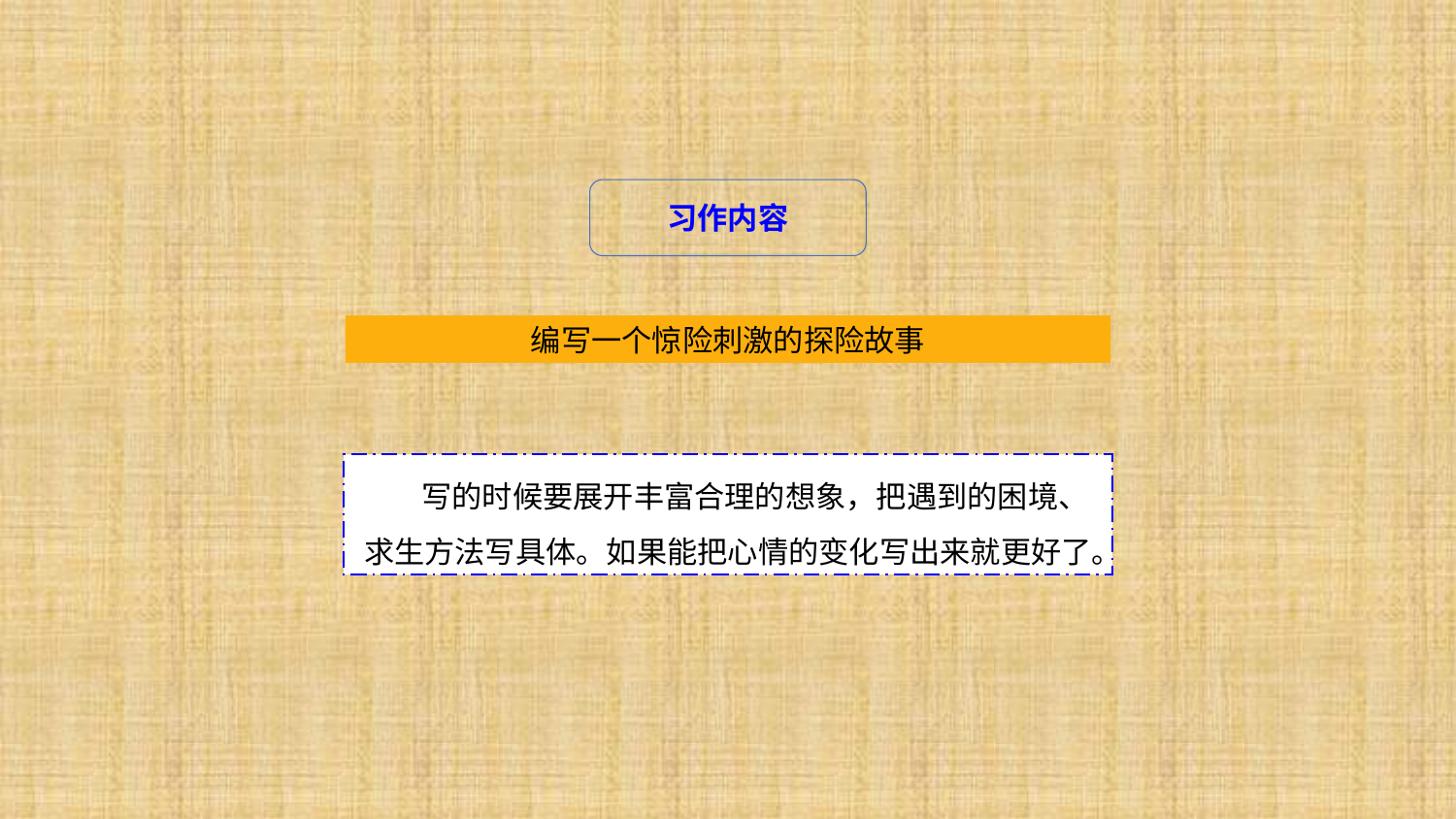

习作内容
编写一个惊险刺激的探险故事
写的时候要展开丰富合理的想象，把遇到的困境、求生方法写具体。如果能把心情的变化写出来就更好了。